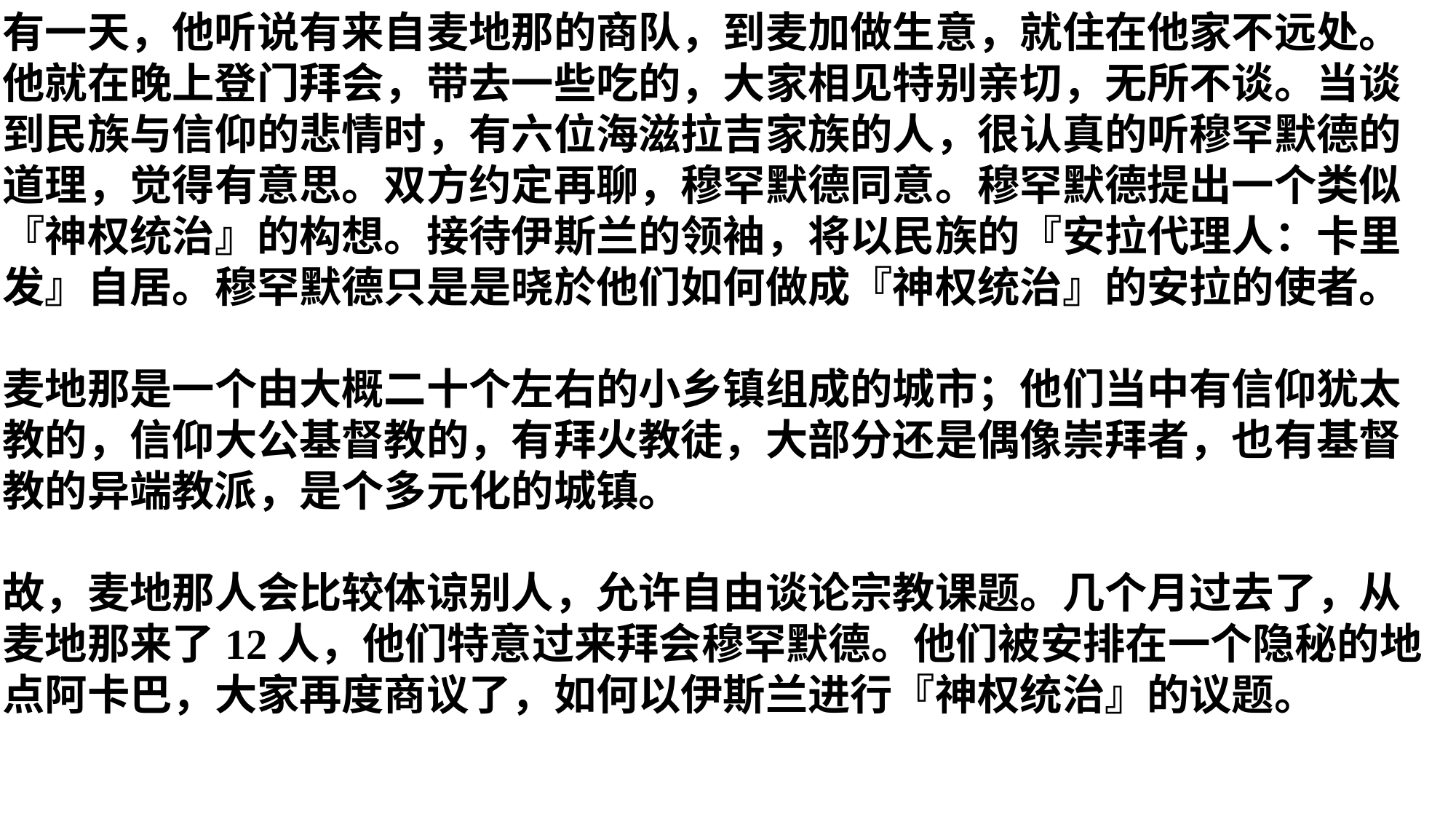

有一天，他听说有来自麦地那的商队，到麦加做生意，就住在他家不远处。他就在晚上登门拜会，带去一些吃的，大家相见特别亲切，无所不谈。当谈到民族与信仰的悲情时，有六位海滋拉吉家族的人，很认真的听穆罕默德的道理，觉得有意思。双方约定再聊，穆罕默德同意。穆罕默德提出一个类似『神权统治』的构想。接待伊斯兰的领袖，将以民族的『安拉代理人：卡里发』自居。穆罕默德只是是晓於他们如何做成『神权统治』的安拉的使者。

麦地那是一个由大概二十个左右的小乡镇组成的城市；他们当中有信仰犹太教的，信仰大公基督教的，有拜火教徒，大部分还是偶像崇拜者，也有基督教的异端教派，是个多元化的城镇。

故，麦地那人会比较体谅别人，允许自由谈论宗教课题。几个月过去了，从麦地那来了12人，他们特意过来拜会穆罕默德。他们被安排在一个隐秘的地点阿卡巴，大家再度商议了，如何以伊斯兰进行『神权统治』的议题。